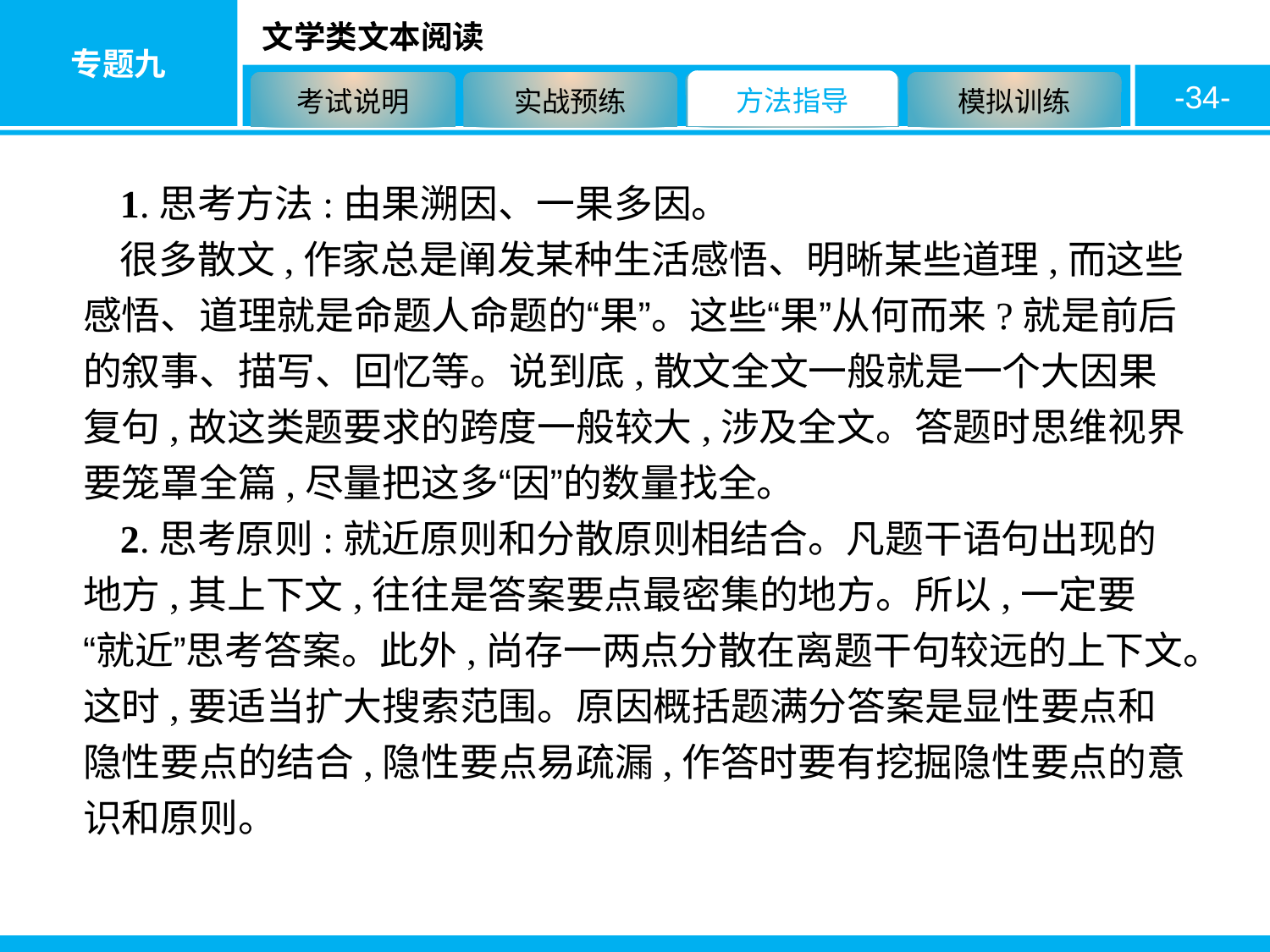

-34-
1.思考方法:由果溯因、一果多因。
很多散文,作家总是阐发某种生活感悟、明晰某些道理,而这些感悟、道理就是命题人命题的“果”。这些“果”从何而来?就是前后的叙事、描写、回忆等。说到底,散文全文一般就是一个大因果复句,故这类题要求的跨度一般较大,涉及全文。答题时思维视界要笼罩全篇,尽量把这多“因”的数量找全。
2.思考原则:就近原则和分散原则相结合。凡题干语句出现的地方,其上下文,往往是答案要点最密集的地方。所以,一定要“就近”思考答案。此外,尚存一两点分散在离题干句较远的上下文。这时,要适当扩大搜索范围。原因概括题满分答案是显性要点和隐性要点的结合,隐性要点易疏漏,作答时要有挖掘隐性要点的意识和原则。